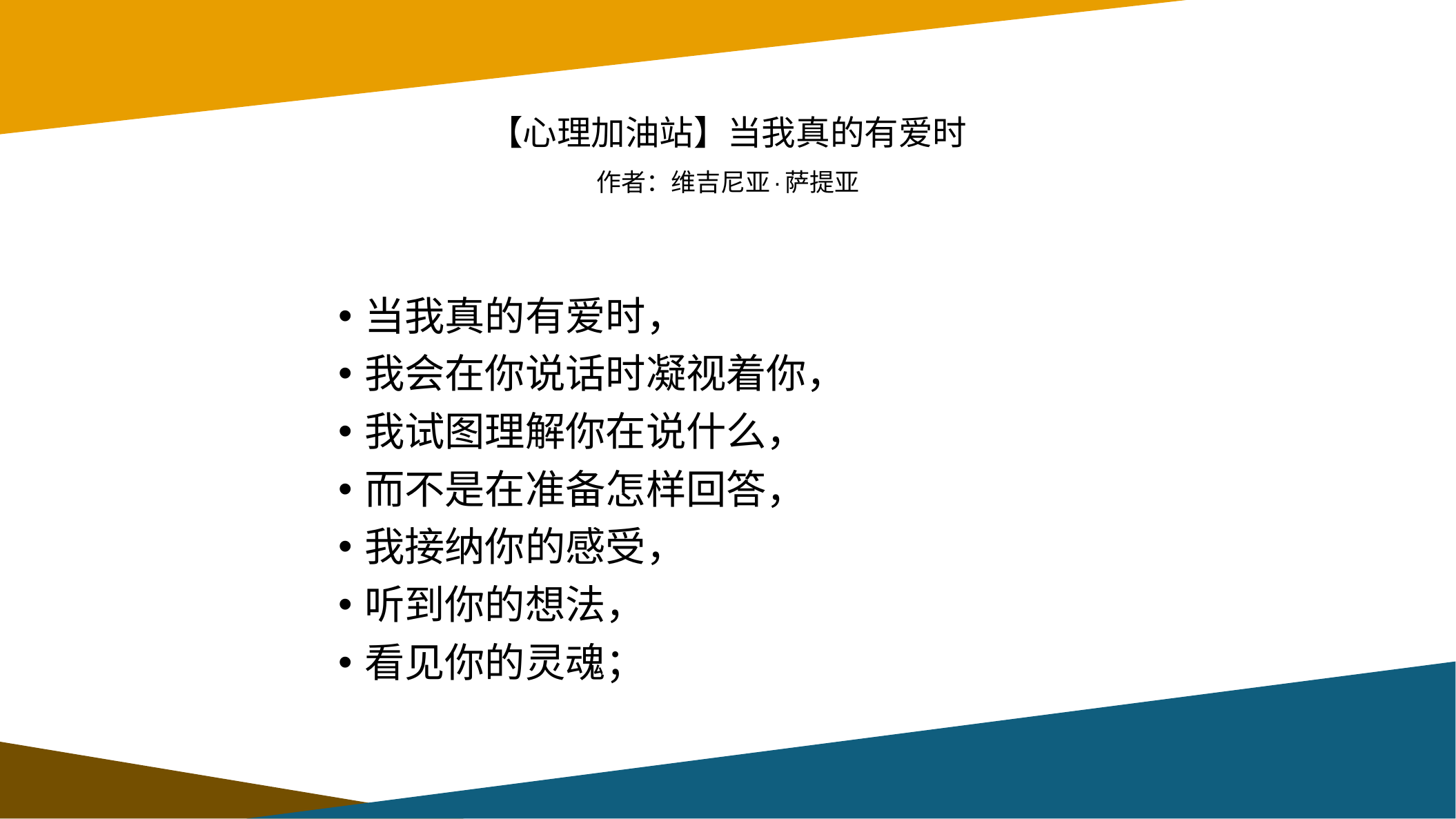

# 【心理加油站】当我真的有爱时 作者：维吉尼亚·萨提亚
当我真的有爱时，
我会在你说话时凝视着你，
我试图理解你在说什么，
而不是在准备怎样回答，
我接纳你的感受，
听到你的想法，
看见你的灵魂；